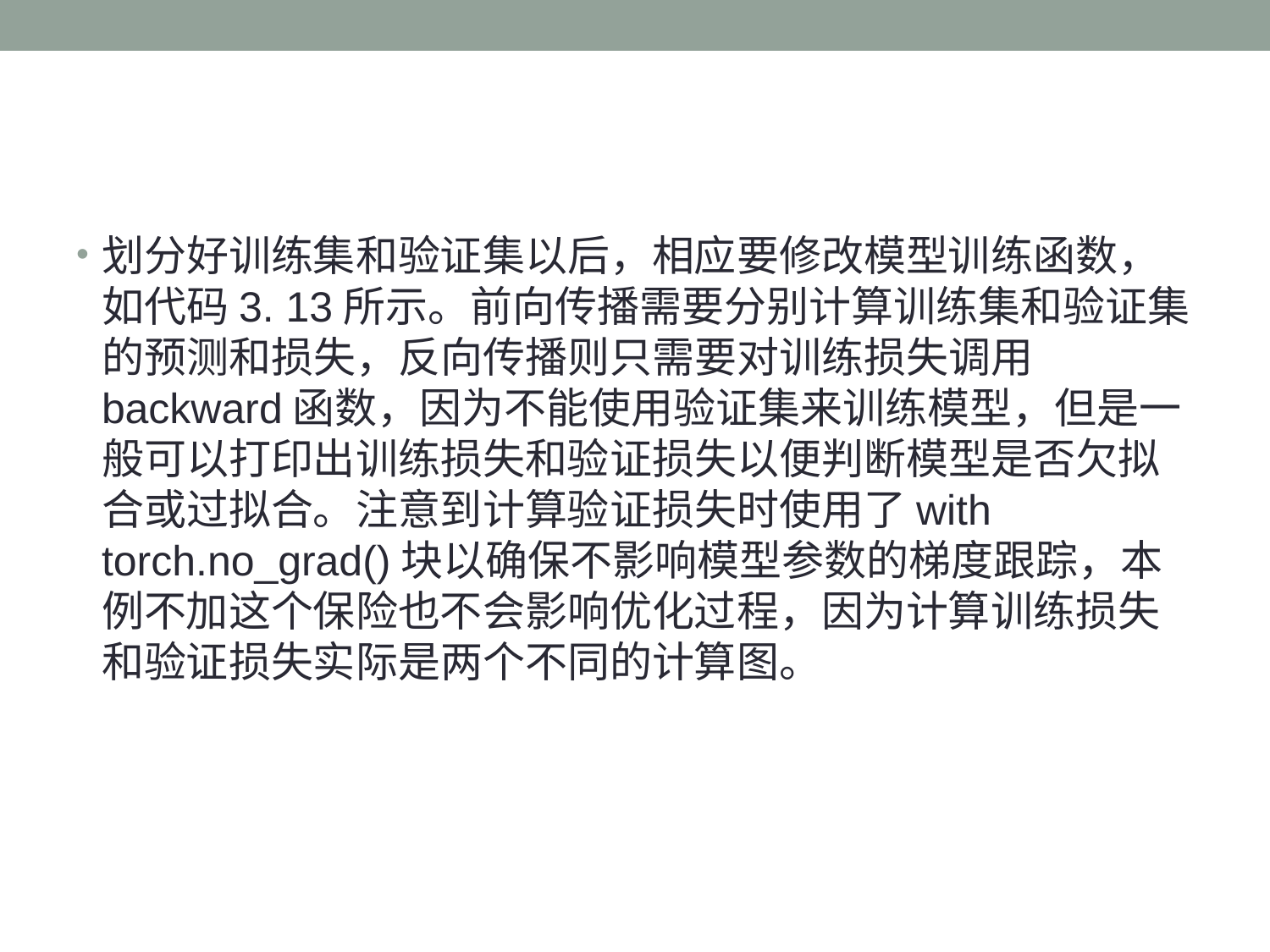

划分好训练集和验证集以后，相应要修改模型训练函数，如代码3. 13所示。前向传播需要分别计算训练集和验证集的预测和损失，反向传播则只需要对训练损失调用backward函数，因为不能使用验证集来训练模型，但是一般可以打印出训练损失和验证损失以便判断模型是否欠拟合或过拟合。注意到计算验证损失时使用了with torch.no_grad()块以确保不影响模型参数的梯度跟踪，本例不加这个保险也不会影响优化过程，因为计算训练损失和验证损失实际是两个不同的计算图。